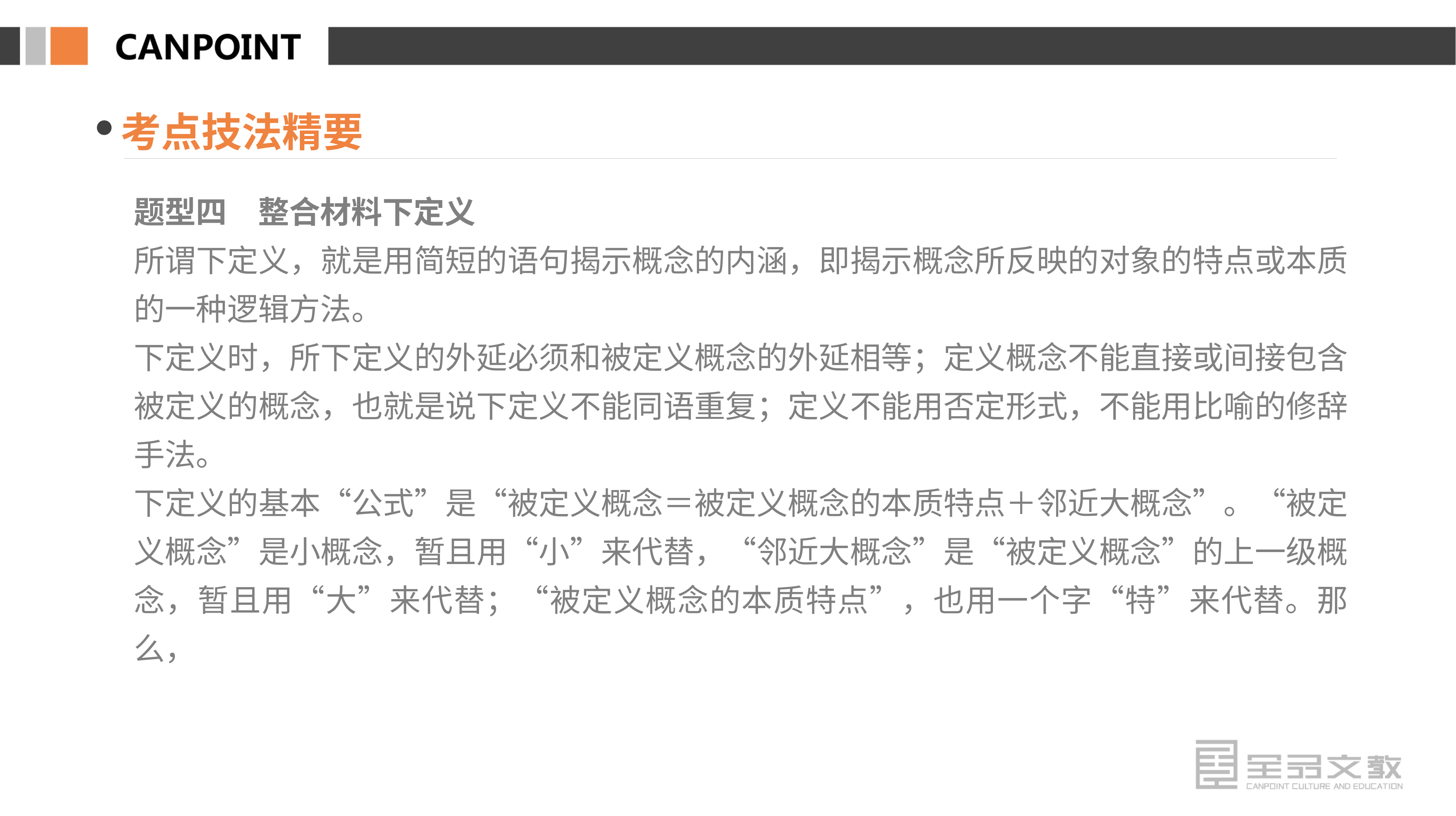

考点技法精要

题型四　整合材料下定义
所谓下定义，就是用简短的语句揭示概念的内涵，即揭示概念所反映的对象的特点或本质的一种逻辑方法。
下定义时，所下定义的外延必须和被定义概念的外延相等；定义概念不能直接或间接包含被定义的概念，也就是说下定义不能同语重复；定义不能用否定形式，不能用比喻的修辞手法。
下定义的基本“公式”是“被定义概念＝被定义概念的本质特点＋邻近大概念”。“被定义概念”是小概念，暂且用“小”来代替，“邻近大概念”是“被定义概念”的上一级概念，暂且用“大”来代替；“被定义概念的本质特点”，也用一个字“特”来代替。那么，